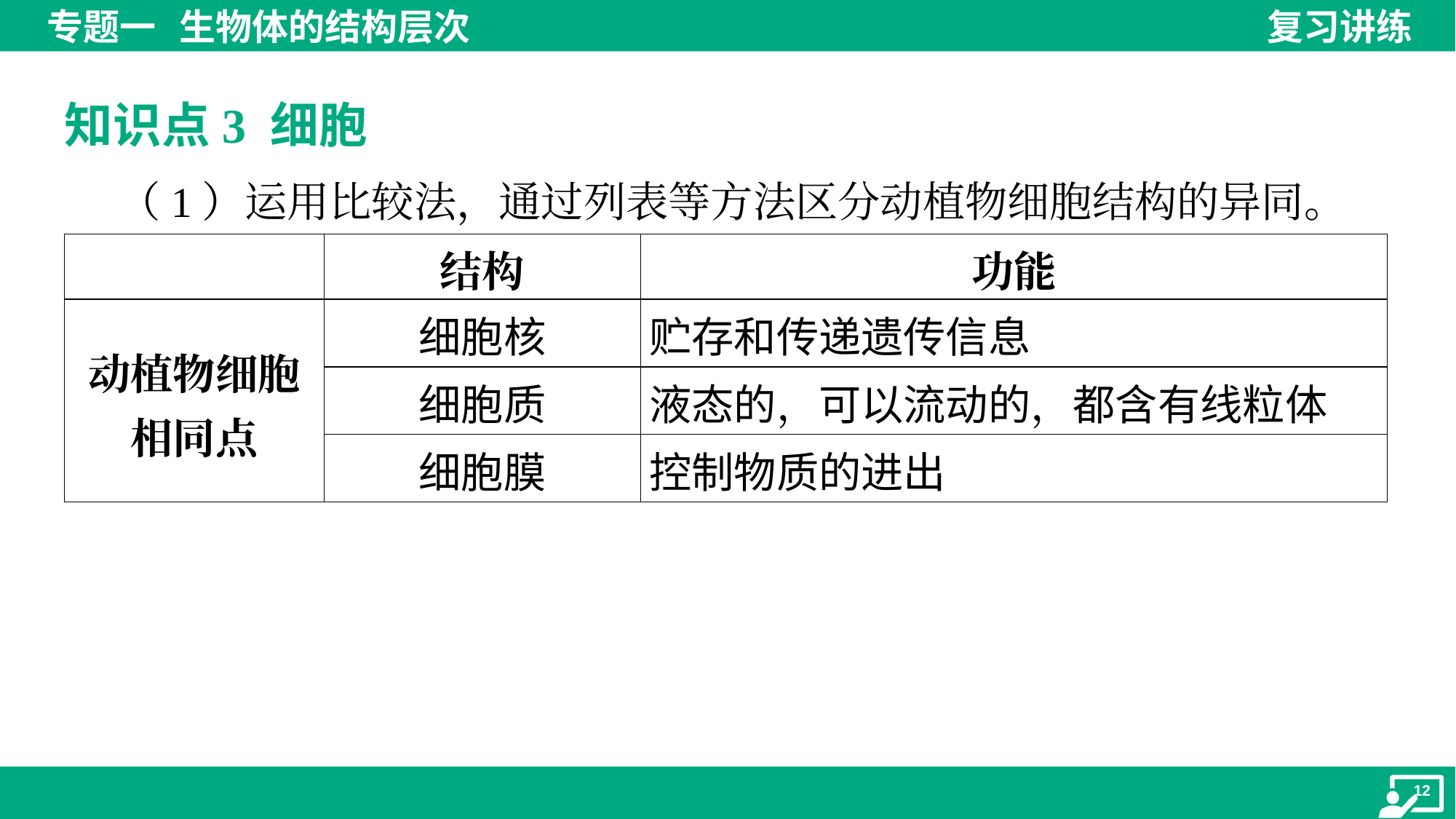

知识点3 细胞
    （1）运用比较法，通过列表等方法区分动植物细胞结构的异同。
|  | 结构 | 功能 |
| --- | --- | --- |
| 动植物细胞 相同点 | 细胞核 | 贮存和传递遗传信息 |
|  | 细胞质 | 液态的，可以流动的，都含有线粒体 |
|  | 细胞膜 | 控制物质的进出 |